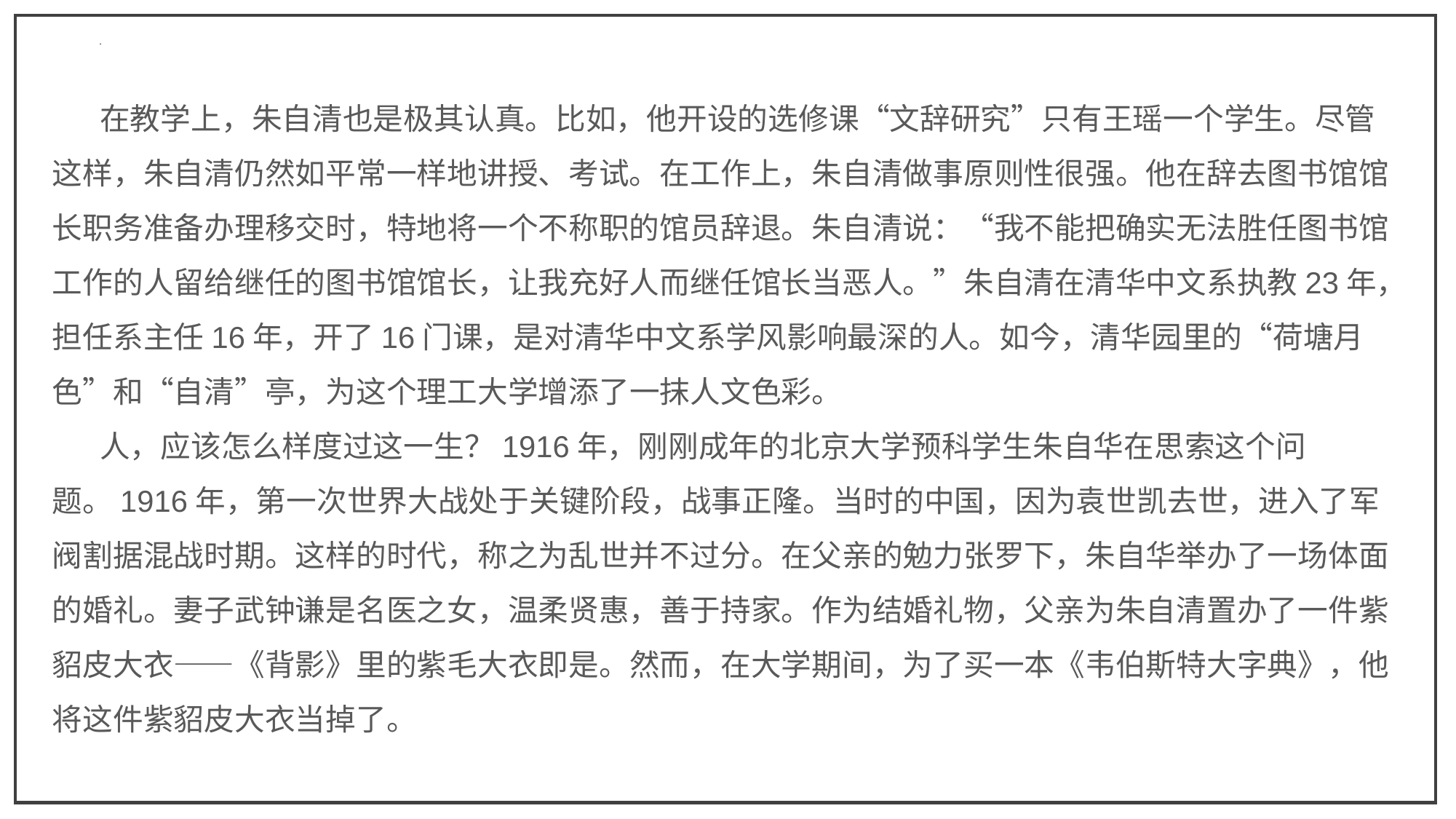

在教学上，朱自清也是极其认真。比如，他开设的选修课“文辞研究”只有王瑶一个学生。尽管这样，朱自清仍然如平常一样地讲授、考试。在工作上，朱自清做事原则性很强。他在辞去图书馆馆长职务准备办理移交时，特地将一个不称职的馆员辞退。朱自清说：“我不能把确实无法胜任图书馆工作的人留给继任的图书馆馆长，让我充好人而继任馆长当恶人。”朱自清在清华中文系执教23年，担任系主任16年，开了16门课，是对清华中文系学风影响最深的人。如今，清华园里的“荷塘月色”和“自清”亭，为这个理工大学增添了一抹人文色彩。
      人，应该怎么样度过这一生？1916年，刚刚成年的北京大学预科学生朱自华在思索这个问题。1916年，第一次世界大战处于关键阶段，战事正隆。当时的中国，因为袁世凯去世，进入了军阀割据混战时期。这样的时代，称之为乱世并不过分。在父亲的勉力张罗下，朱自华举办了一场体面的婚礼。妻子武钟谦是名医之女，温柔贤惠，善于持家。作为结婚礼物，父亲为朱自清置办了一件紫貂皮大衣——《背影》里的紫毛大衣即是。然而，在大学期间，为了买一本《韦伯斯特大字典》，他将这件紫貂皮大衣当掉了。